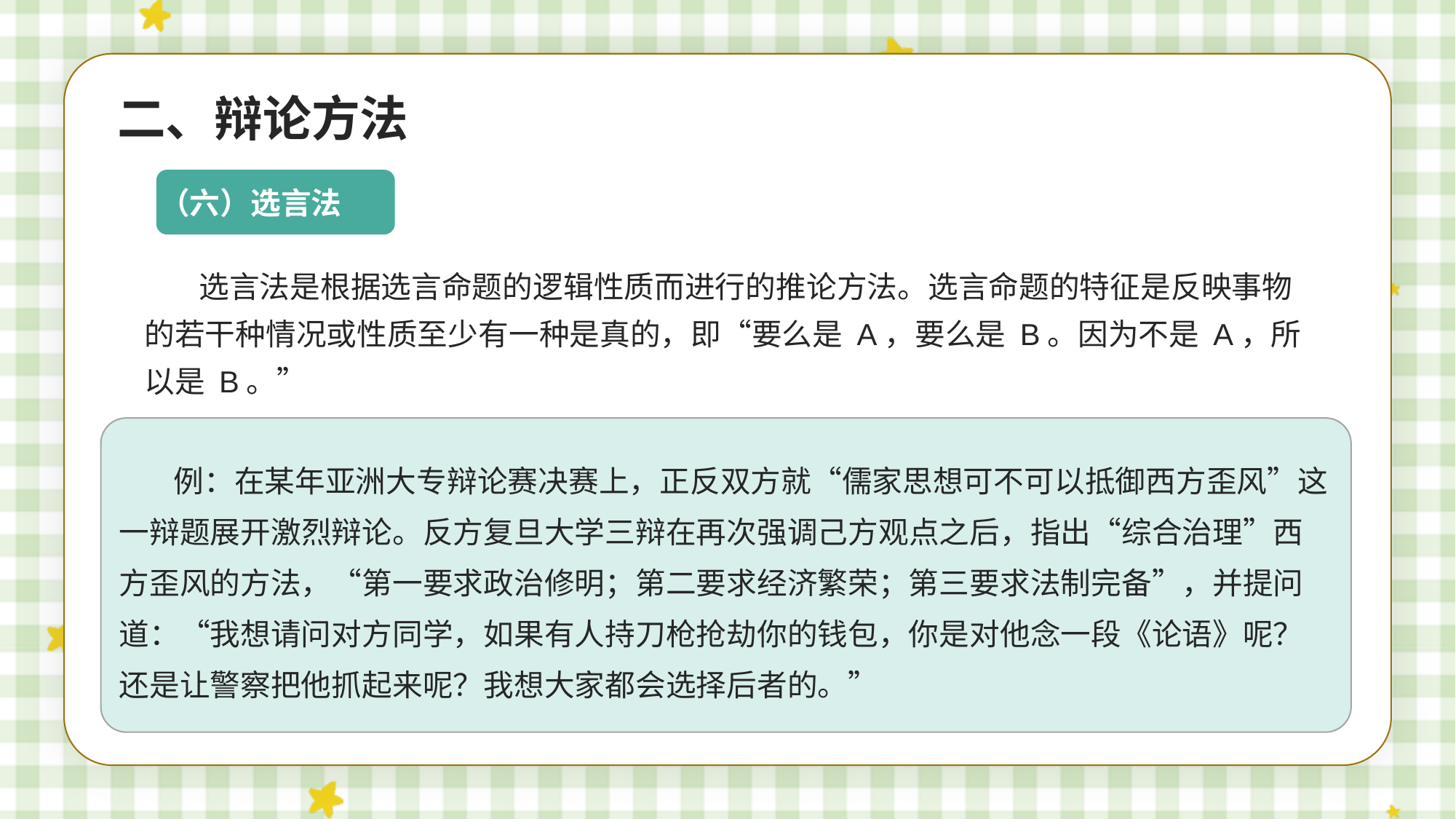

二、辩论方法
（六）选言法
选言法是根据选言命题的逻辑性质而进行的推论方法。选言命题的特征是反映事物的若干种情况或性质至少有一种是真的，即“要么是 A，要么是 B。因为不是 A，所以是 B。”
例：在某年亚洲大专辩论赛决赛上，正反双方就“儒家思想可不可以抵御西方歪风”这一辩题展开激烈辩论。反方复旦大学三辩在再次强调己方观点之后，指出“综合治理”西方歪风的方法，“第一要求政治修明；第二要求经济繁荣；第三要求法制完备”，并提问道：“我想请问对方同学，如果有人持刀枪抢劫你的钱包，你是对他念一段《论语》呢？还是让警察把他抓起来呢？我想大家都会选择后者的。”